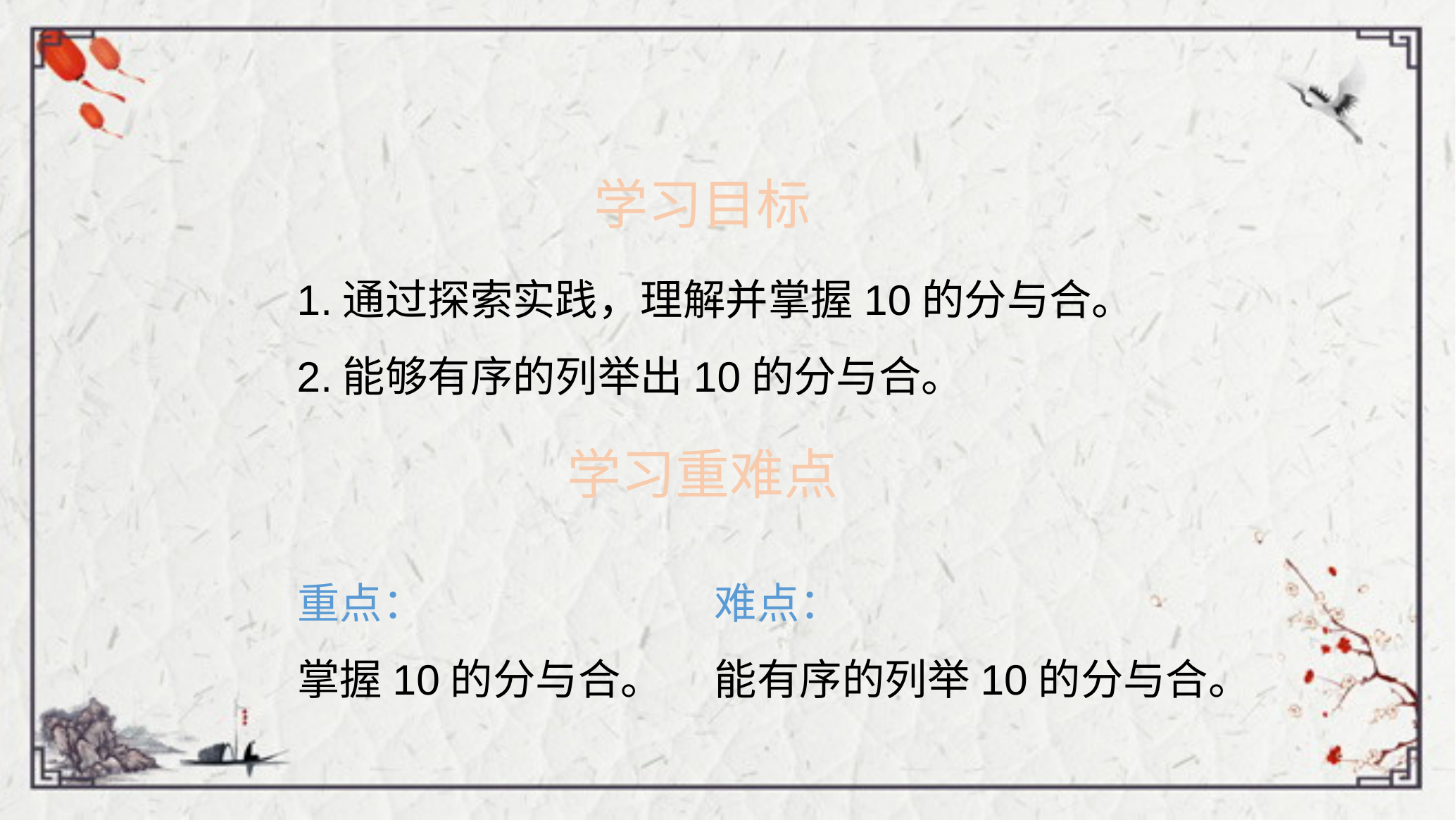

学习目标
1.通过探索实践，理解并掌握10的分与合。
2.能够有序的列举出10的分与合。
学习重难点
重点：
掌握10的分与合。
难点：
能有序的列举10的分与合。